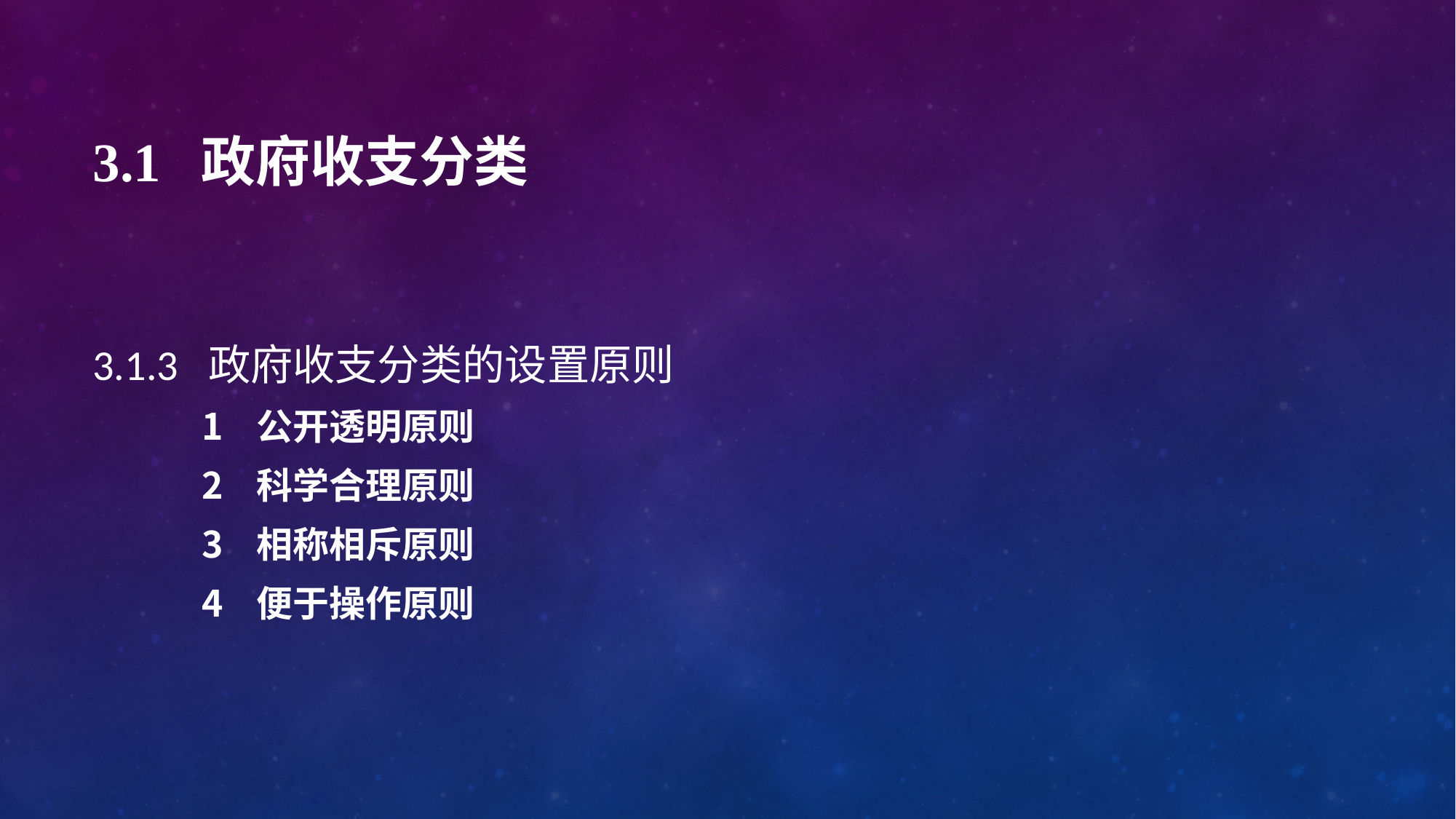

# 3.1  政府收支分类
3.1.3  政府收支分类的设置原则
公开透明原则
科学合理原则
相称相斥原则
便于操作原则